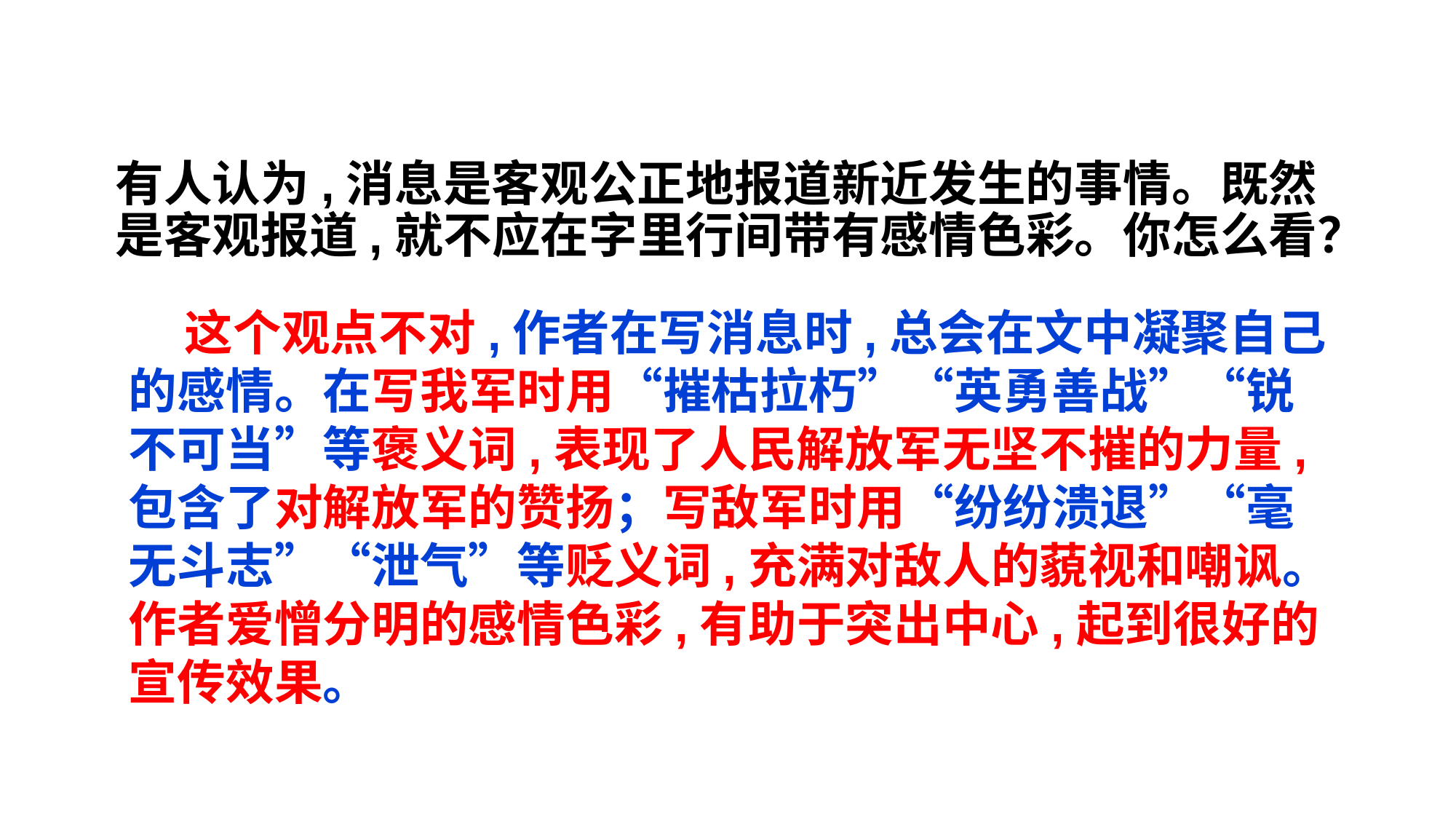

有人认为,消息是客观公正地报道新近发生的事情。既然是客观报道,就不应在字里行间带有感情色彩。你怎么看？
    这个观点不对,作者在写消息时,总会在文中凝聚自己的感情。在写我军时用“摧枯拉朽”“英勇善战”“锐不可当”等褒义词,表现了人民解放军无坚不摧的力量,包含了对解放军的赞扬；写敌军时用“纷纷溃退”“毫无斗志”“泄气”等贬义词,充满对敌人的藐视和嘲讽。作者爱憎分明的感情色彩,有助于突出中心,起到很好的宣传效果。